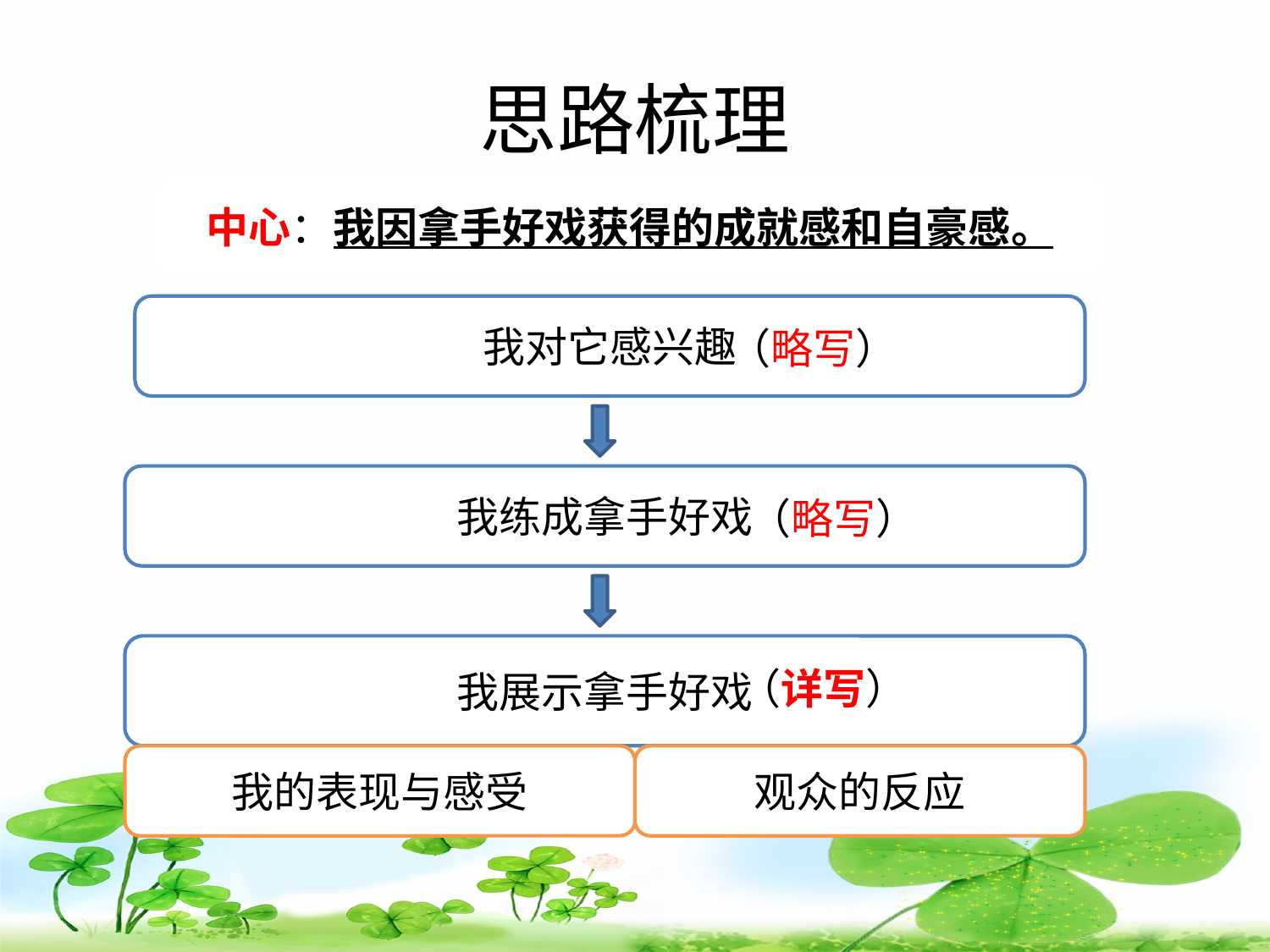

# 思路梳理
中心：我因拿手好戏获得的成就感和自豪感。
我对它感兴趣
（略写）

我练成拿手好戏
（略写）

我展示拿手好戏
（详写）
我的表现与感受
观众的反应